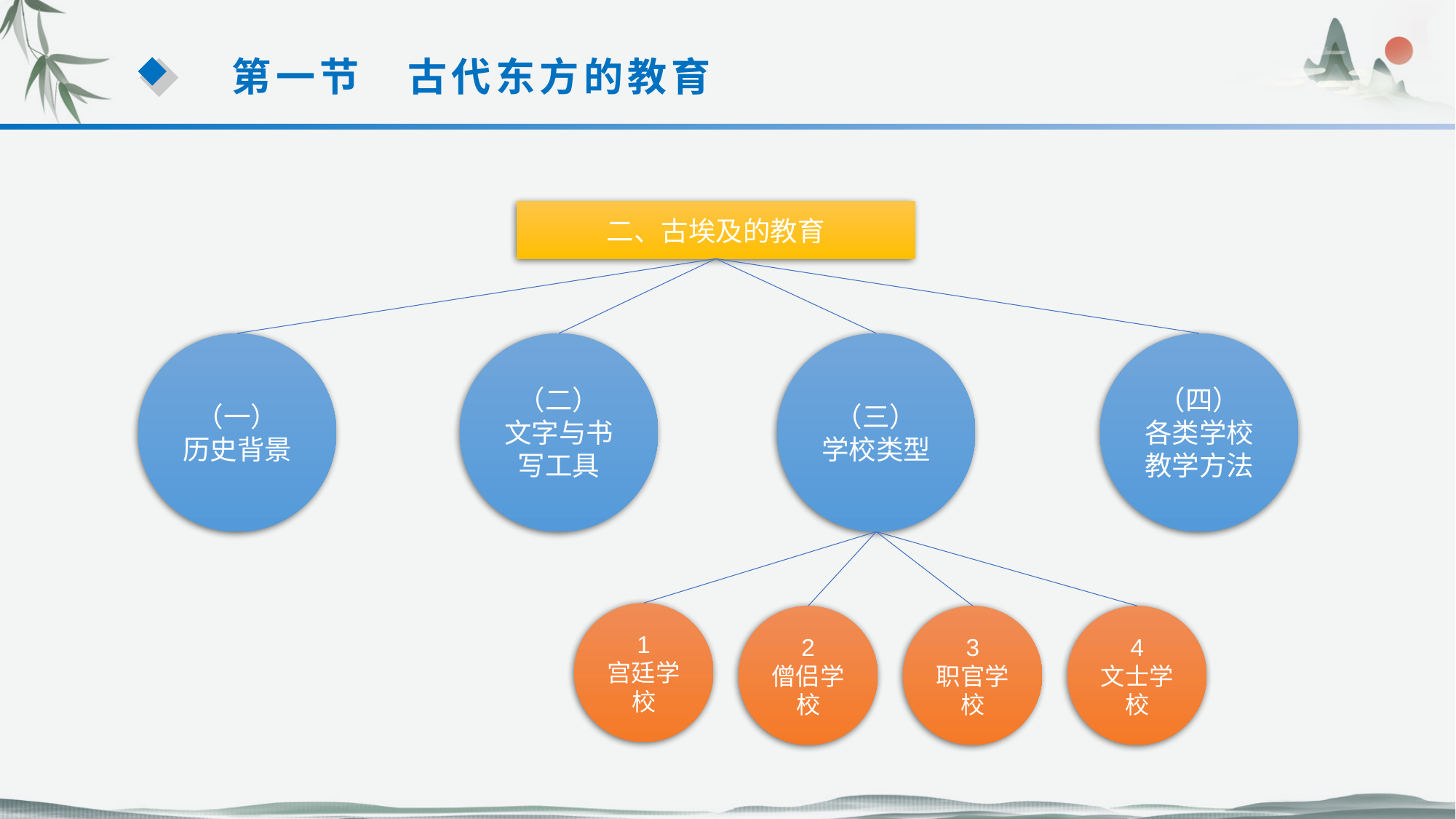

第一节　古代东方的教育

二、古埃及的教育
（一）
历史背景
（二）
文字与书写工具
（三）
学校类型
（四）
各类学校教学方法
1
宫廷学校
2
僧侣学校
3
职官学校
4
文士学校